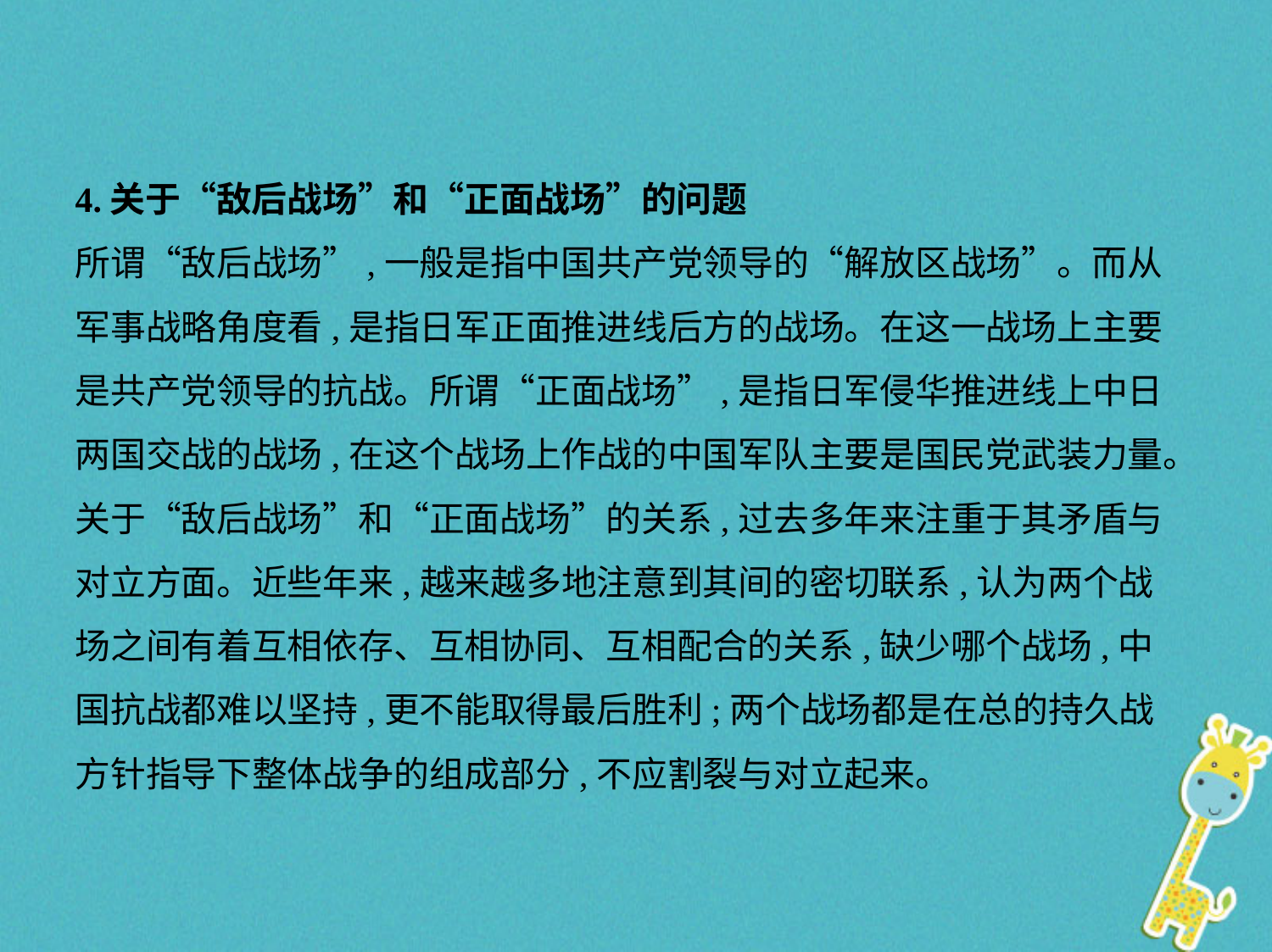

4.关于“敌后战场”和“正面战场”的问题
所谓“敌后战场”,一般是指中国共产党领导的“解放区战场”。而从
军事战略角度看,是指日军正面推进线后方的战场。在这一战场上主要
是共产党领导的抗战。所谓“正面战场”,是指日军侵华推进线上中日
两国交战的战场,在这个战场上作战的中国军队主要是国民党武装力量。
关于“敌后战场”和“正面战场”的关系,过去多年来注重于其矛盾与
对立方面。近些年来,越来越多地注意到其间的密切联系,认为两个战
场之间有着互相依存、互相协同、互相配合的关系,缺少哪个战场,中
国抗战都难以坚持,更不能取得最后胜利;两个战场都是在总的持久战
方针指导下整体战争的组成部分,不应割裂与对立起来。